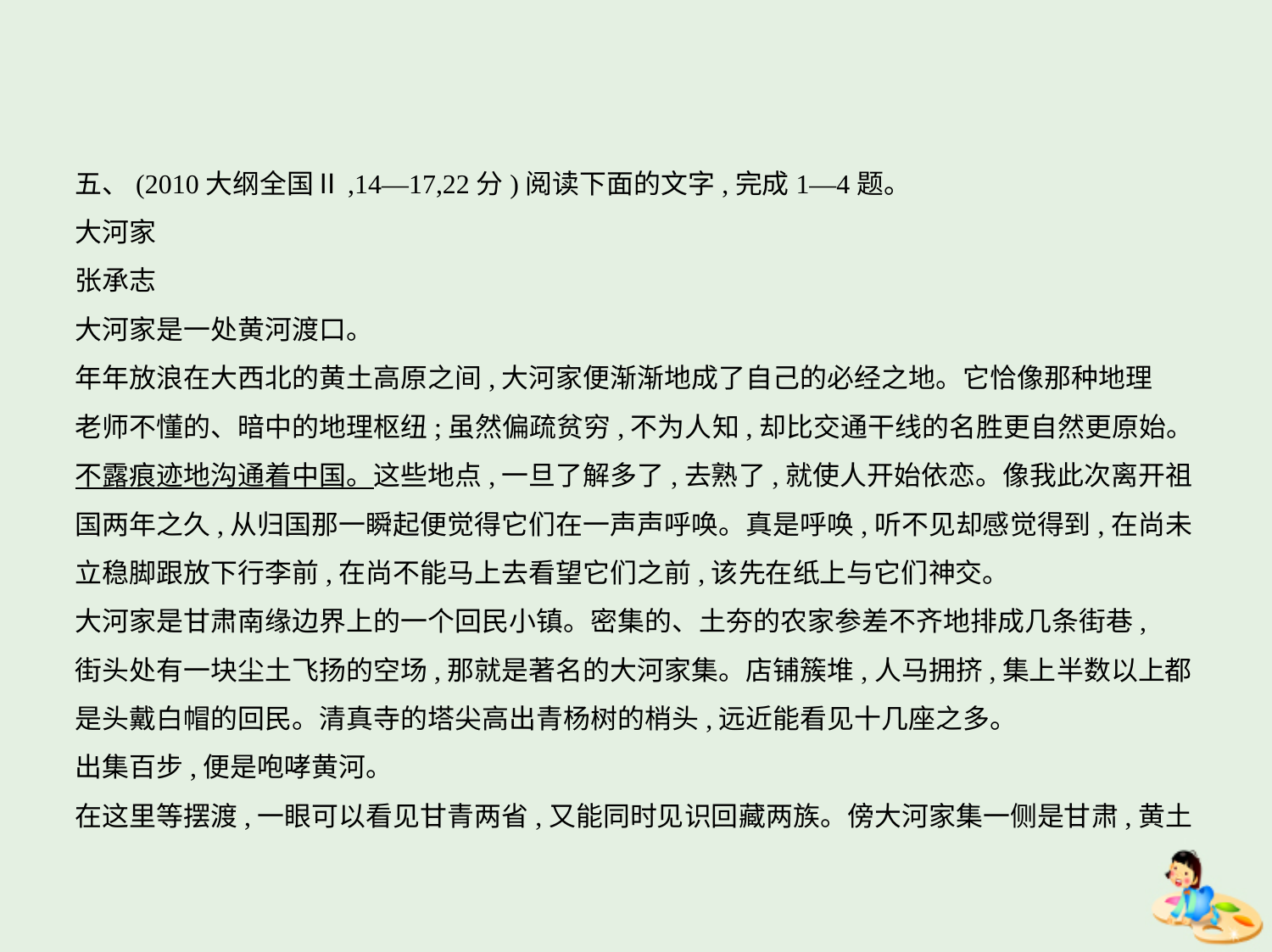

五、(2010大纲全国Ⅱ,14—17,22分)阅读下面的文字,完成1—4题。
大河家
张承志
大河家是一处黄河渡口。
年年放浪在大西北的黄土高原之间,大河家便渐渐地成了自己的必经之地。它恰像那种地理
老师不懂的、暗中的地理枢纽;虽然偏疏贫穷,不为人知,却比交通干线的名胜更自然更原始。
不露痕迹地沟通着中国。这些地点,一旦了解多了,去熟了,就使人开始依恋。像我此次离开祖
国两年之久,从归国那一瞬起便觉得它们在一声声呼唤。真是呼唤,听不见却感觉得到,在尚未
立稳脚跟放下行李前,在尚不能马上去看望它们之前,该先在纸上与它们神交。
大河家是甘肃南缘边界上的一个回民小镇。密集的、土夯的农家参差不齐地排成几条街巷,
街头处有一块尘土飞扬的空场,那就是著名的大河家集。店铺簇堆,人马拥挤,集上半数以上都
是头戴白帽的回民。清真寺的塔尖高出青杨树的梢头,远近能看见十几座之多。
出集百步,便是咆哮黄河。
在这里等摆渡,一眼可以看见甘青两省,又能同时见识回藏两族。傍大河家集一侧是甘肃,黄土